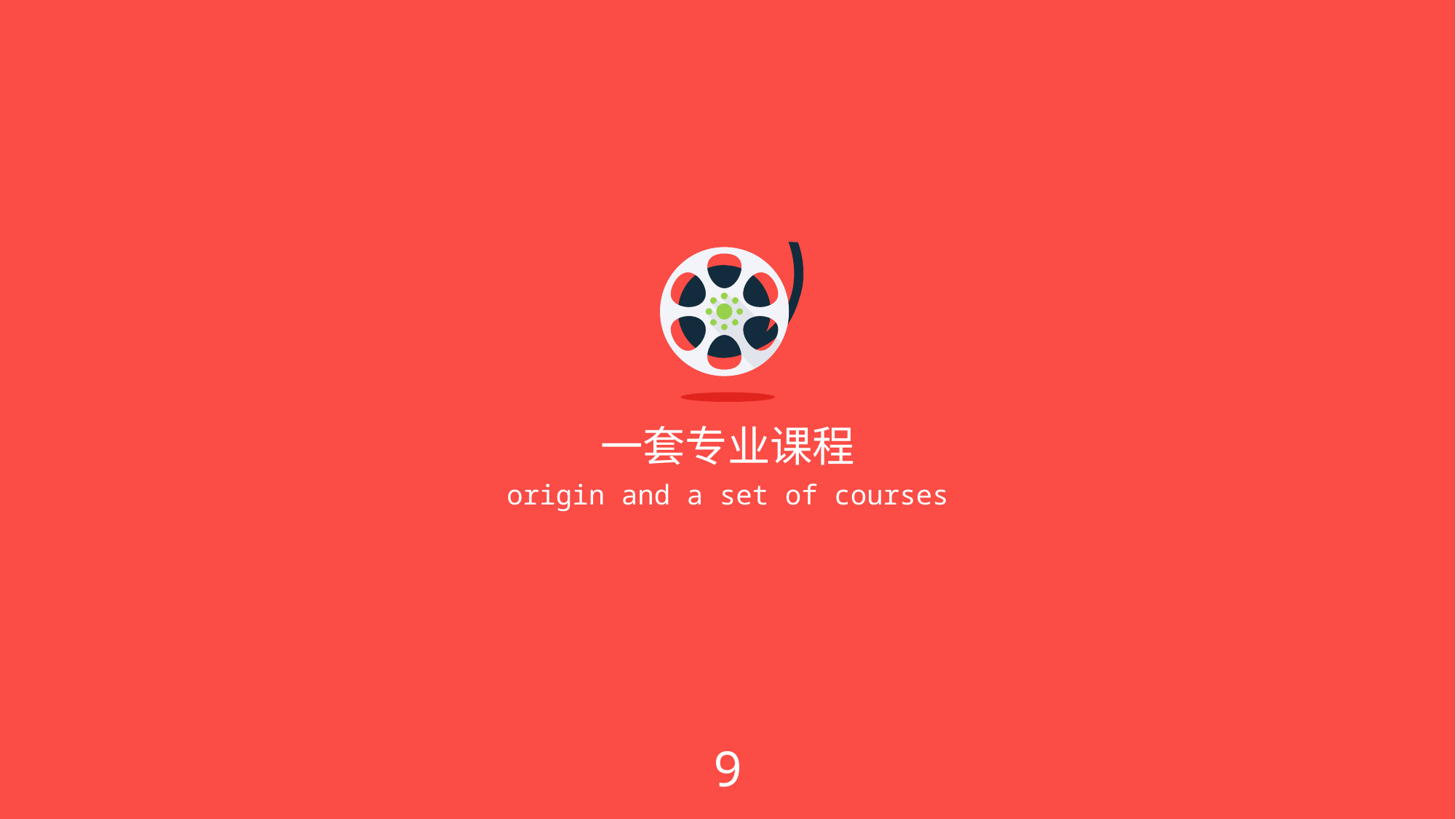

一套专业课程
origin and a set of courses
9